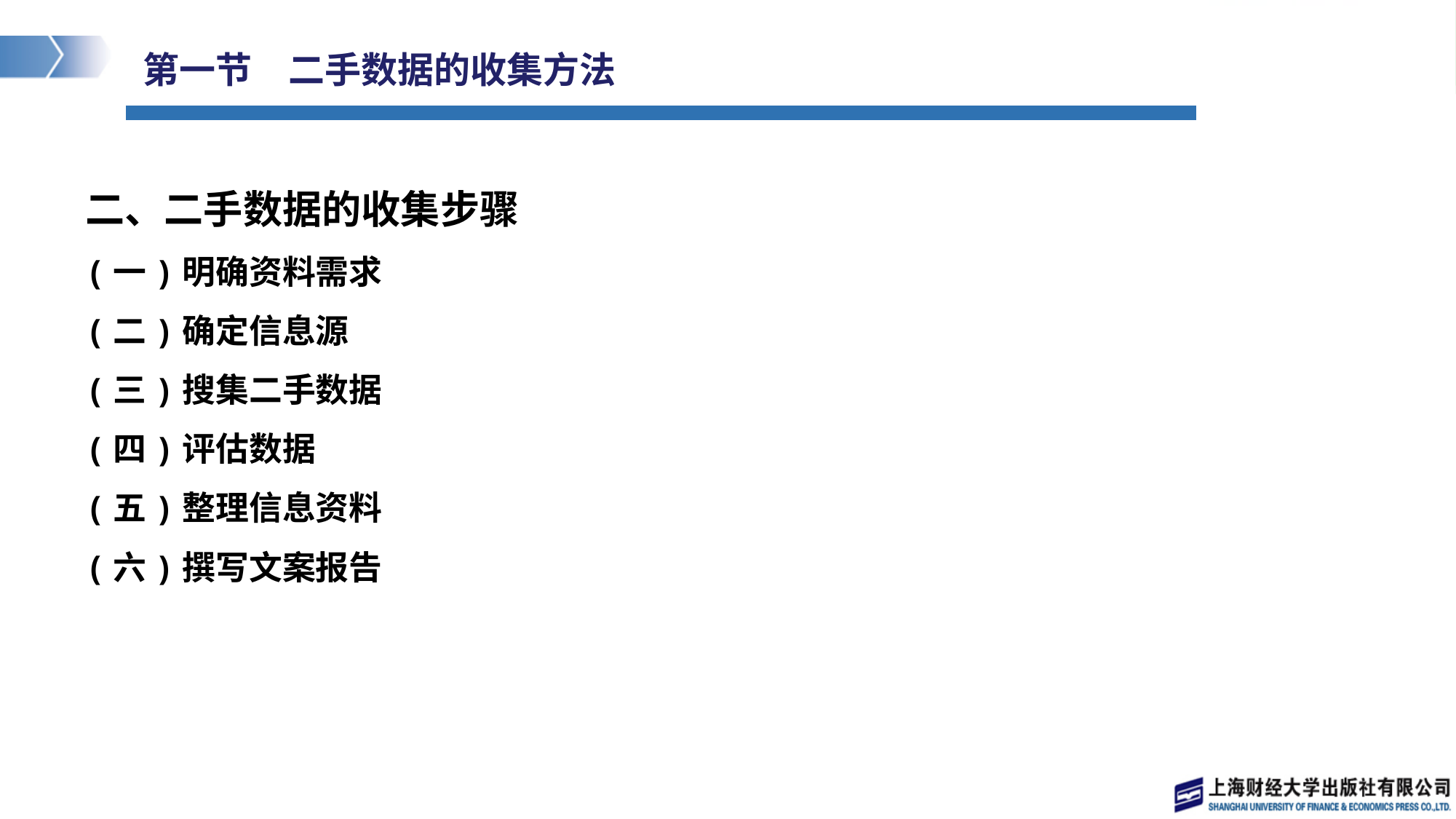

# 第一节　二手数据的收集方法
二、二手数据的收集步骤
(一)明确资料需求
(二)确定信息源
(三)搜集二手数据
(四)评估数据
(五)整理信息资料
(六)撰写文案报告